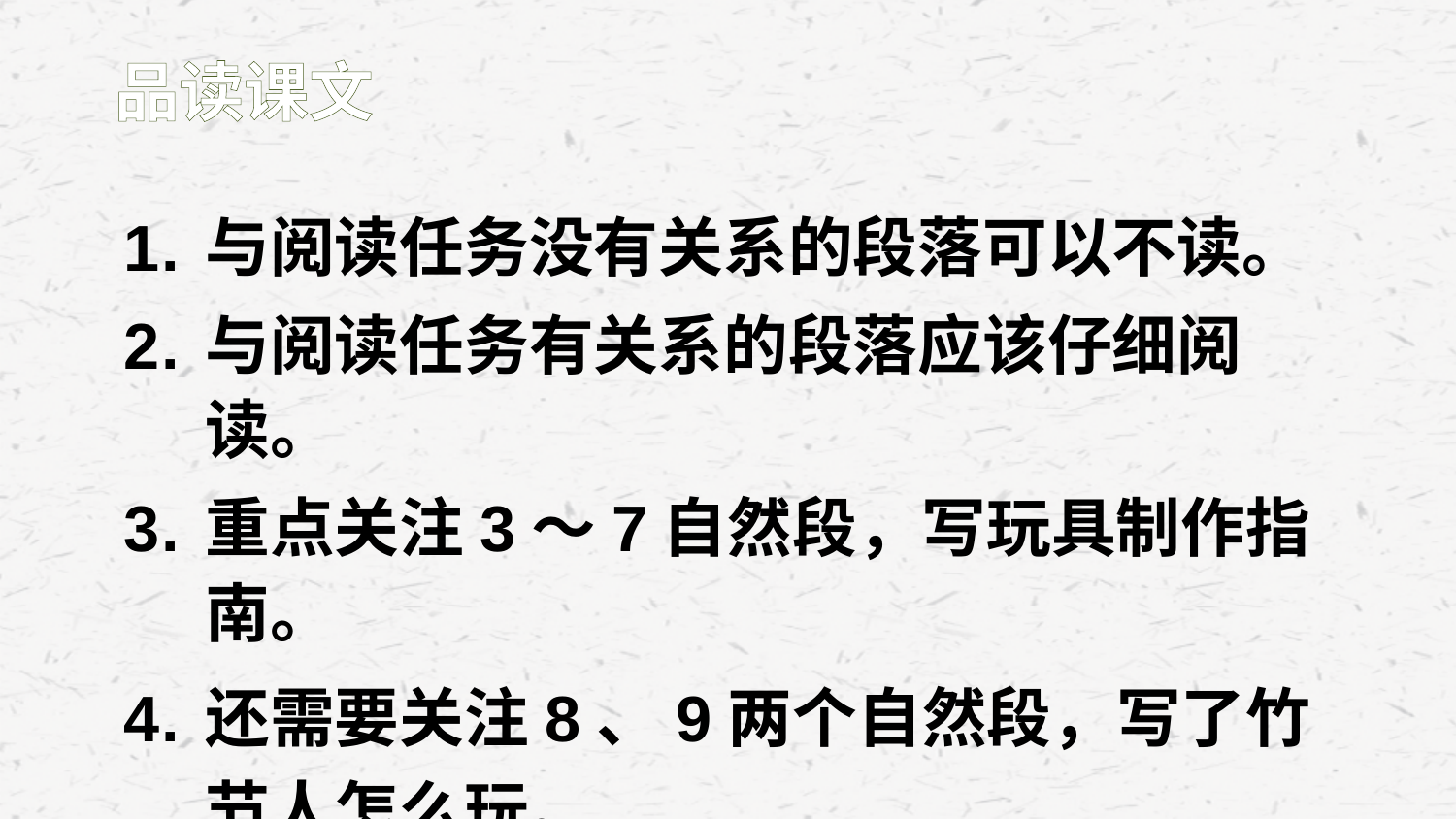

品读课文
与阅读任务没有关系的段落可以不读。
与阅读任务有关系的段落应该仔细阅读。
重点关注3～7自然段，写玩具制作指南。
还需要关注8、9两个自然段，写了竹节人怎么玩。